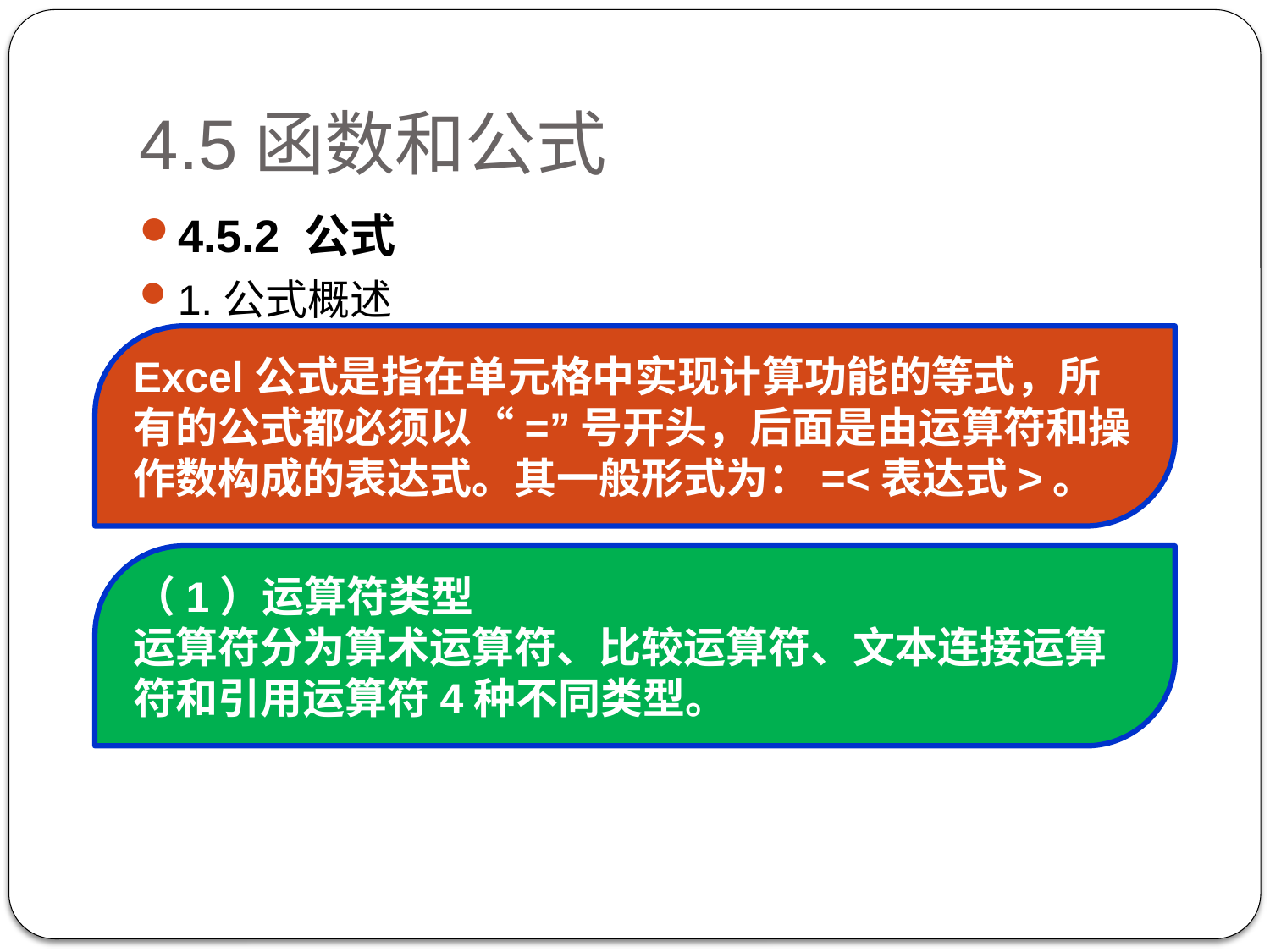

# 4.5函数和公式
4.5.2 公式
1.公式概述

Excel公式是指在单元格中实现计算功能的等式，所有的公式都必须以“=”号开头，后面是由运算符和操作数构成的表达式。其一般形式为：=<表达式>。
（1）运算符类型
运算符分为算术运算符、比较运算符、文本连接运算符和引用运算符4种不同类型。